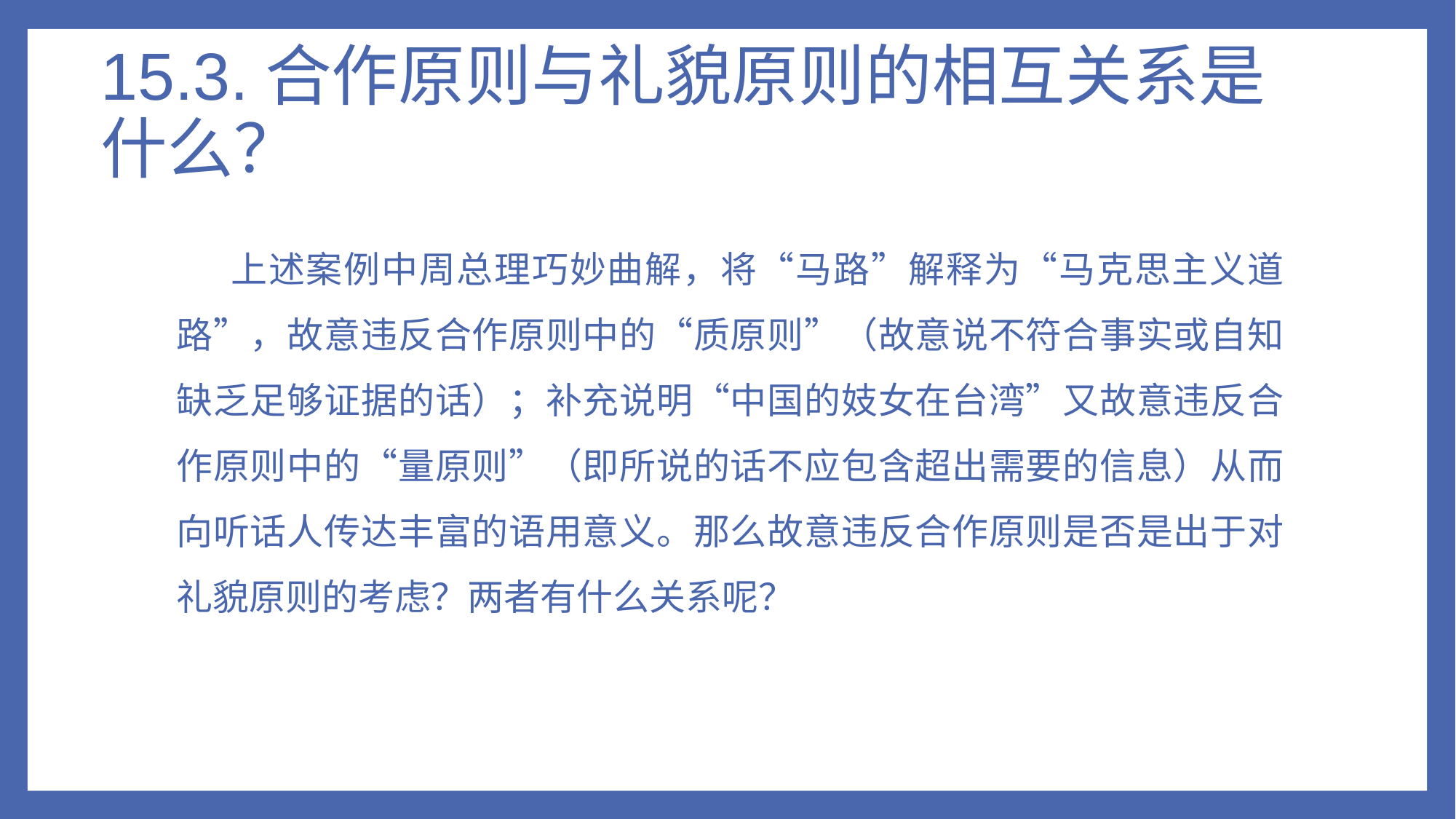

# 15.3.合作原则与礼貌原则的相互关系是什么？
上述案例中周总理巧妙曲解，将“马路”解释为“马克思主义道路”，故意违反合作原则中的“质原则”（故意说不符合事实或自知缺乏足够证据的话）；补充说明“中国的妓女在台湾”又故意违反合作原则中的“量原则”（即所说的话不应包含超出需要的信息）从而向听话人传达丰富的语用意义。那么故意违反合作原则是否是出于对礼貌原则的考虑？两者有什么关系呢？